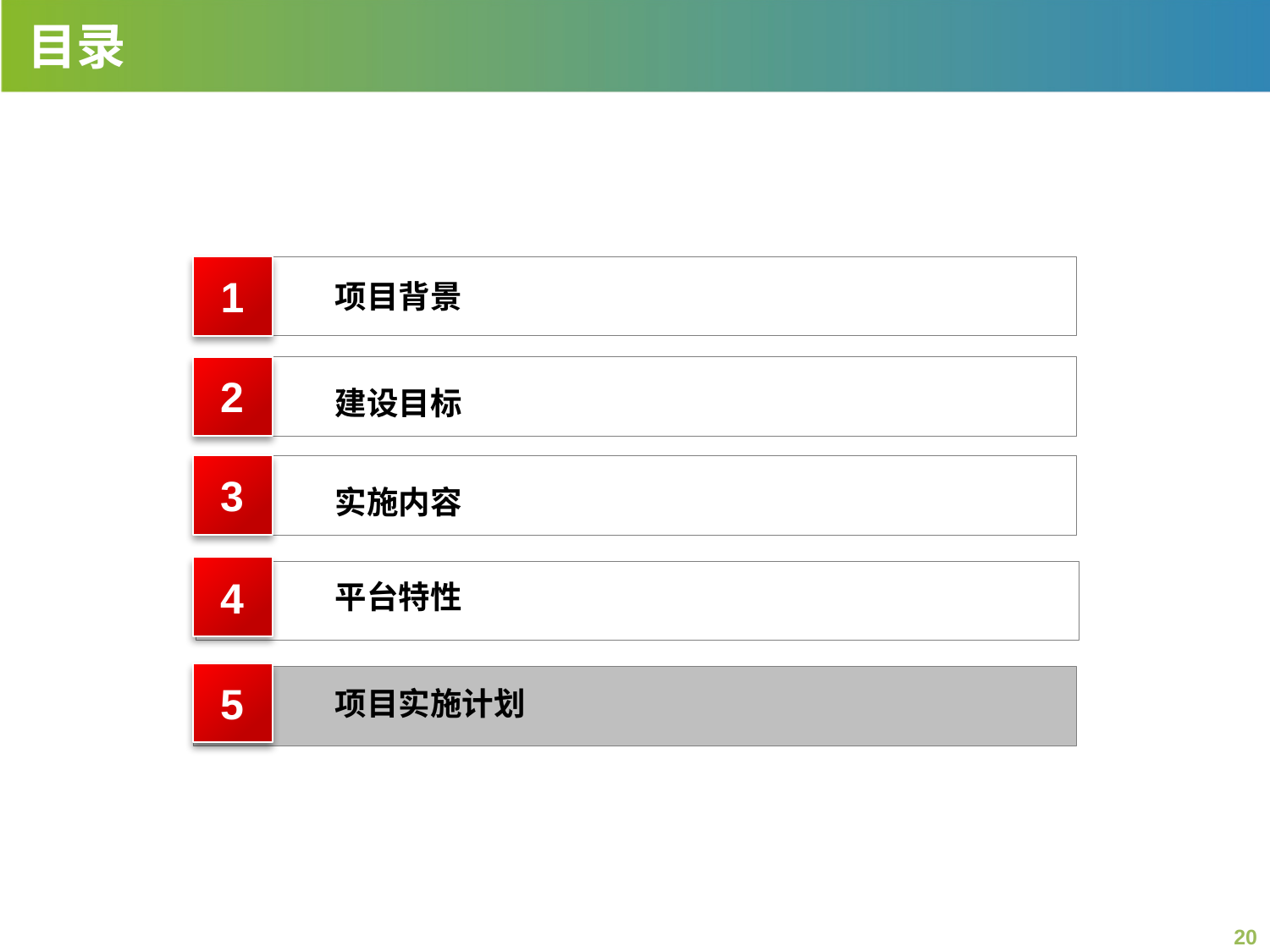

目录

1
项目背景

2
建设目标

3
实施内容

4
平台特性

5
项目实施计划